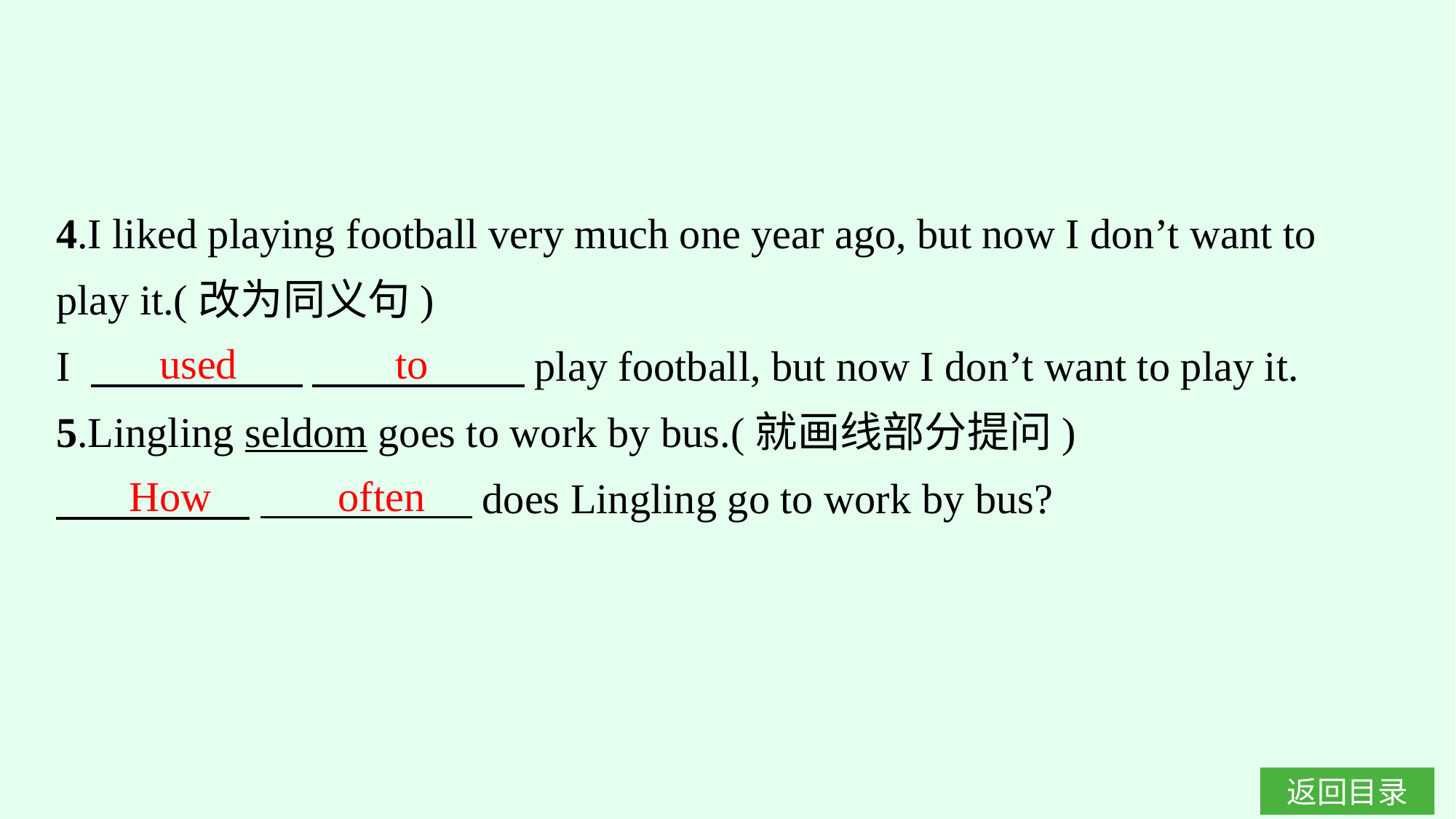

4.I liked playing football very much one year ago, but now I don’t want to play it.(改为同义句)
I 　　　　　 　　　　　play football, but now I don’t want to play it.
5.Lingling seldom goes to work by bus.(就画线部分提问)
　　       　 　　　　　does Lingling go to work by bus?
used               to
How            often